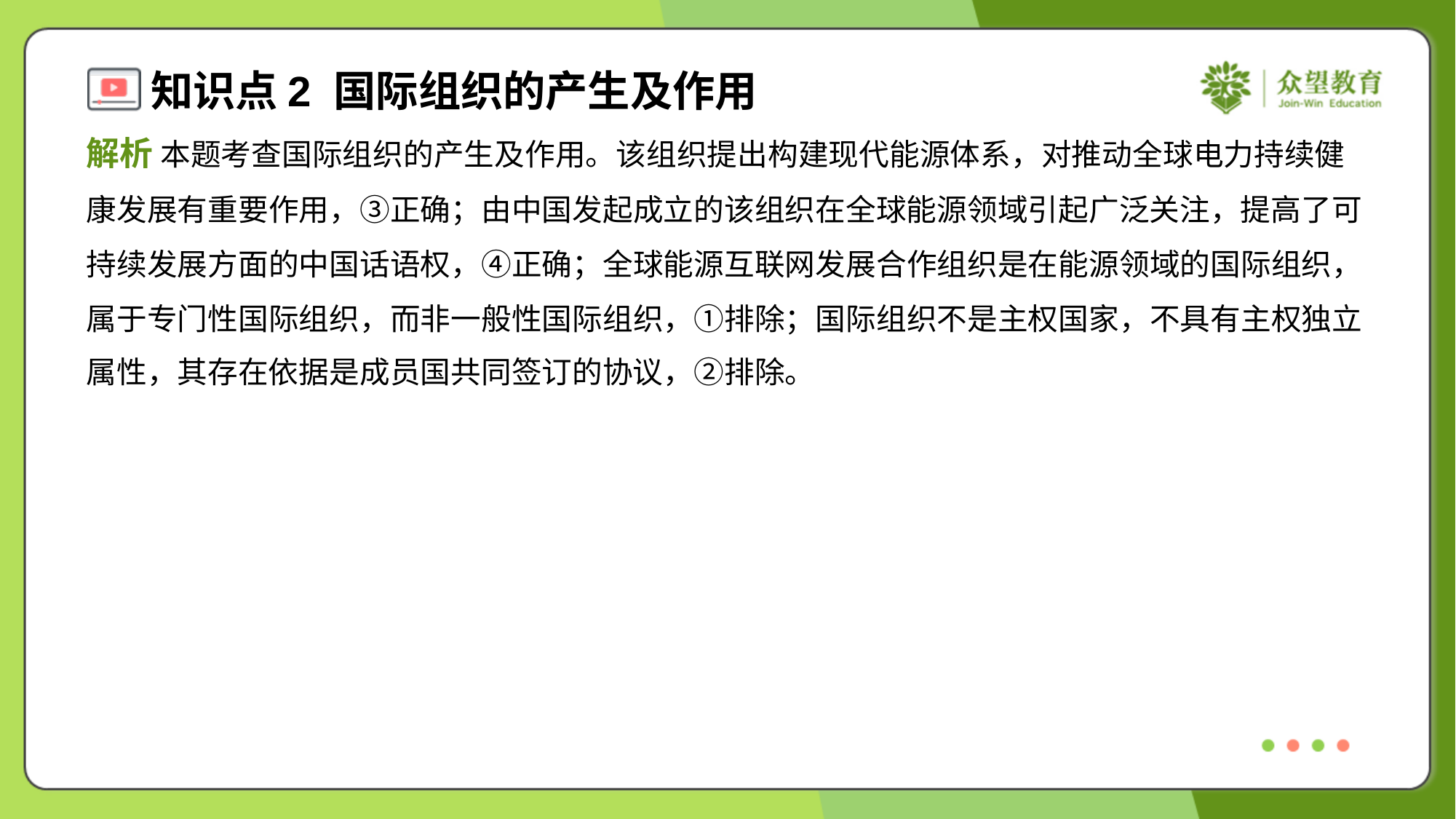

解析 本题考查国际组织的产生及作用。该组织提出构建现代能源体系，对推动全球电力持续健
康发展有重要作用，③正确；由中国发起成立的该组织在全球能源领域引起广泛关注，提高了可
持续发展方面的中国话语权，④正确；全球能源互联网发展合作组织是在能源领域的国际组织，
属于专门性国际组织，而非一般性国际组织，①排除；国际组织不是主权国家，不具有主权独立
属性，其存在依据是成员国共同签订的协议，②排除。